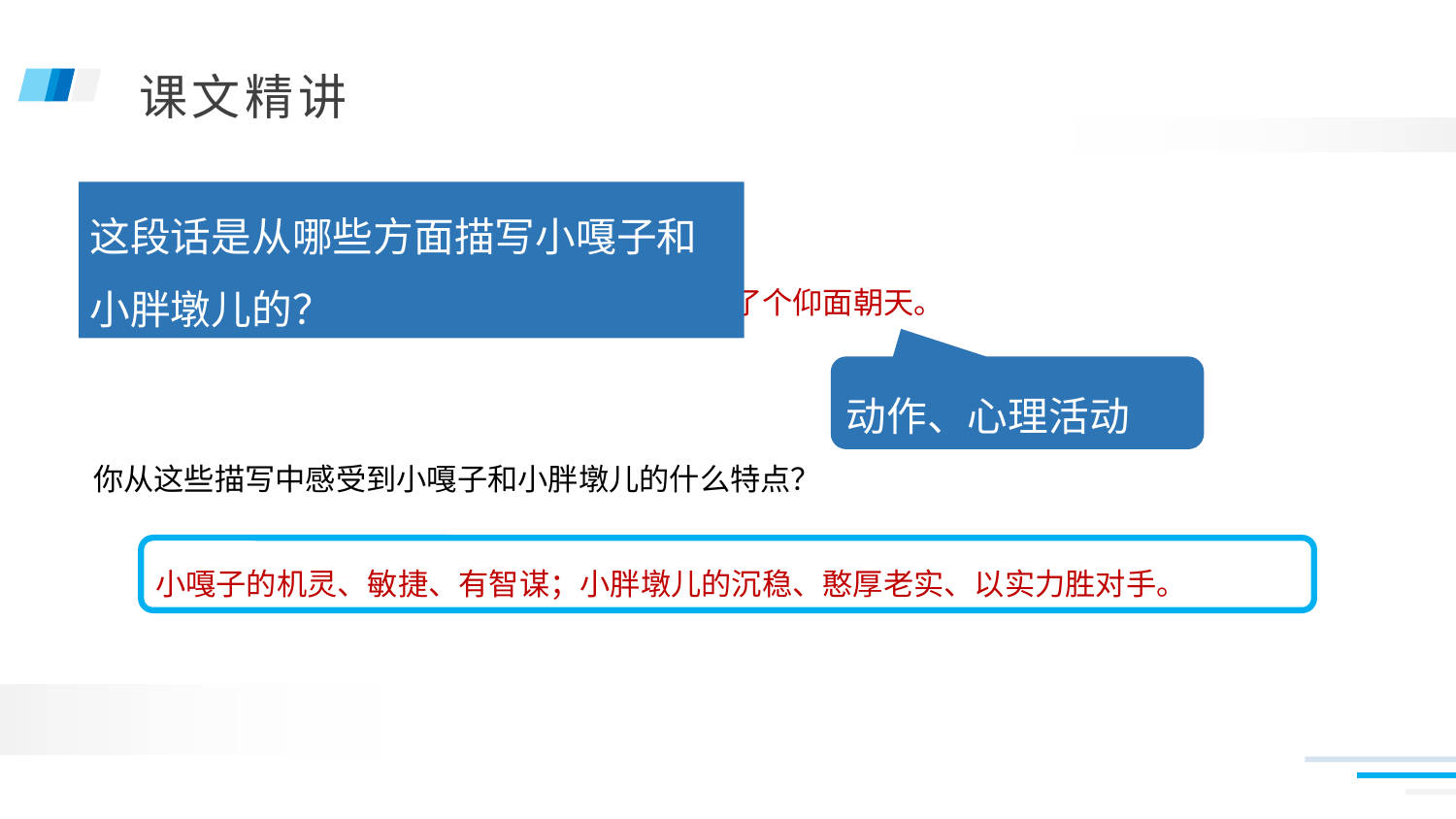

这段话是从哪些方面描写小嘎子和小胖墩儿的？
两个人走马灯似的转了三四圈……小嘎子摔了个仰面朝天。
动作、心理活动
你从这些描写中感受到小嘎子和小胖墩儿的什么特点？
小嘎子的机灵、敏捷、有智谋；小胖墩儿的沉稳、憨厚老实、以实力胜对手。